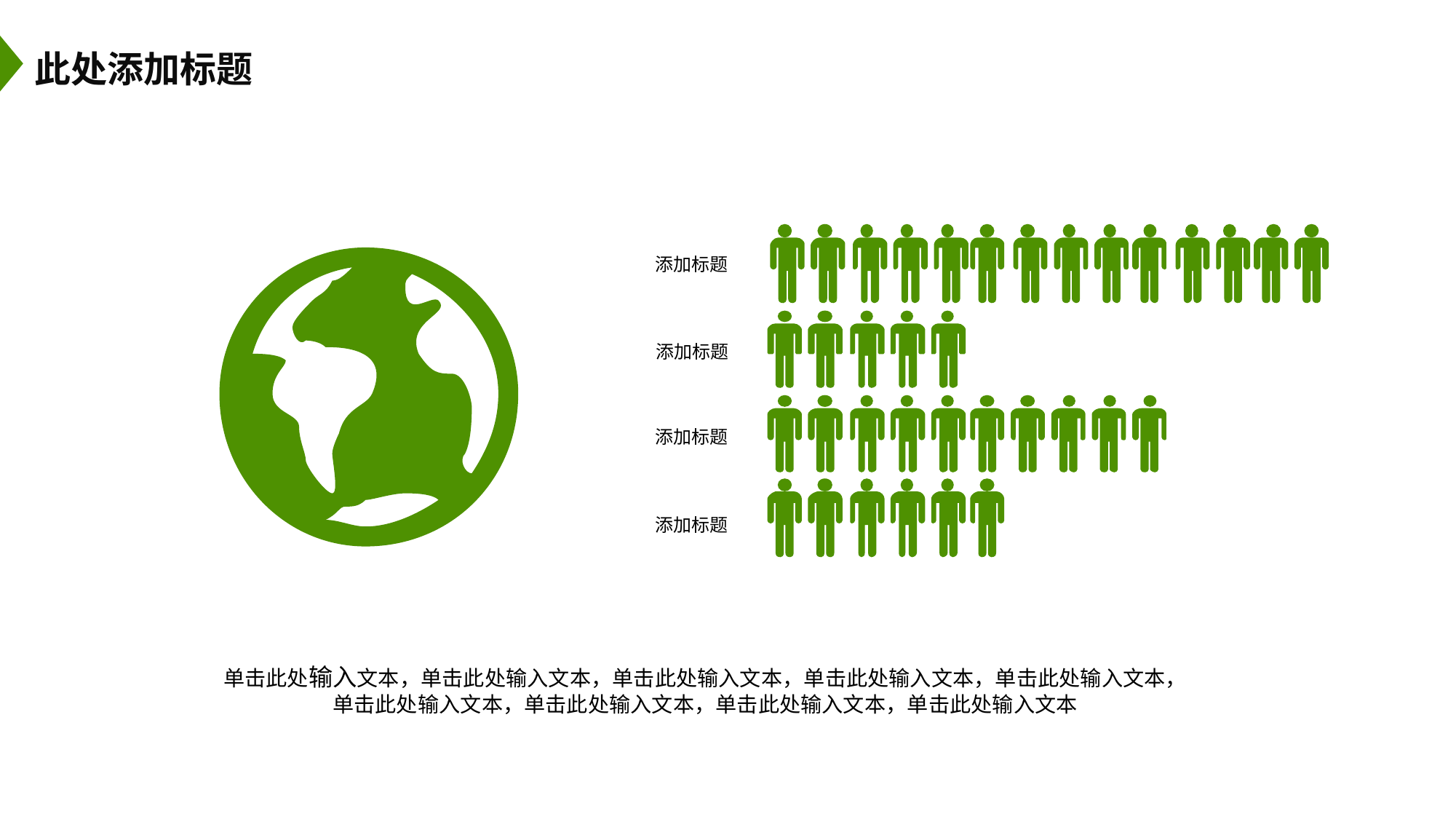

此处添加标题

添加标题

添加标题

添加标题

添加标题
单击此处输入文本，单击此处输入文本，单击此处输入文本，单击此处输入文本，单击此处输入文本，单击此处输入文本，单击此处输入文本，单击此处输入文本，单击此处输入文本